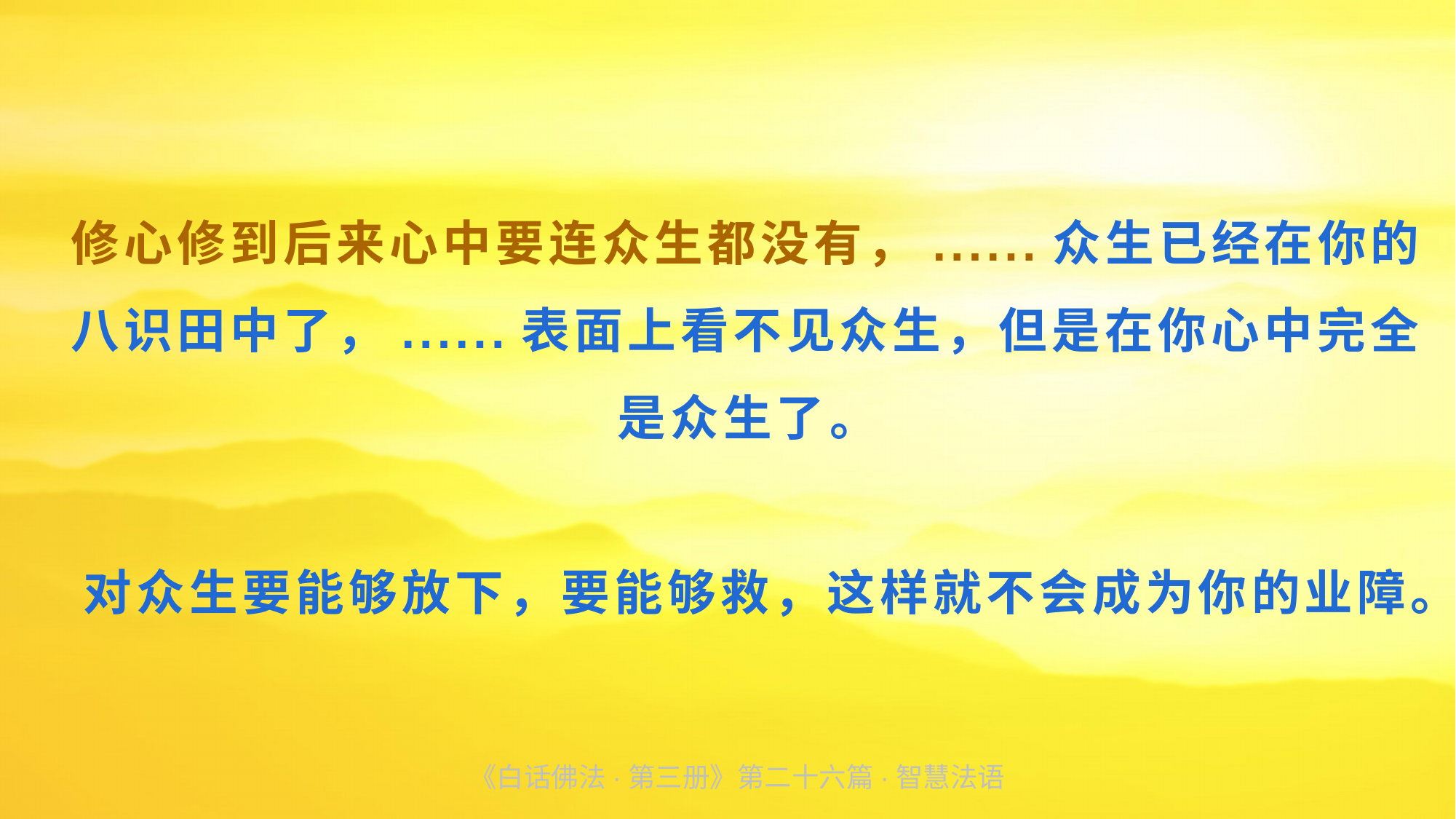

修心修到后来心中要连众生都没有，......众生已经在你的八识田中了，......表面上看不见众生，但是在你心中完全是众生了。

对众生要能够放下，要能够救，这样就不会成为你的业障。
  《白话佛法·第三册》第二十六篇·智慧法语